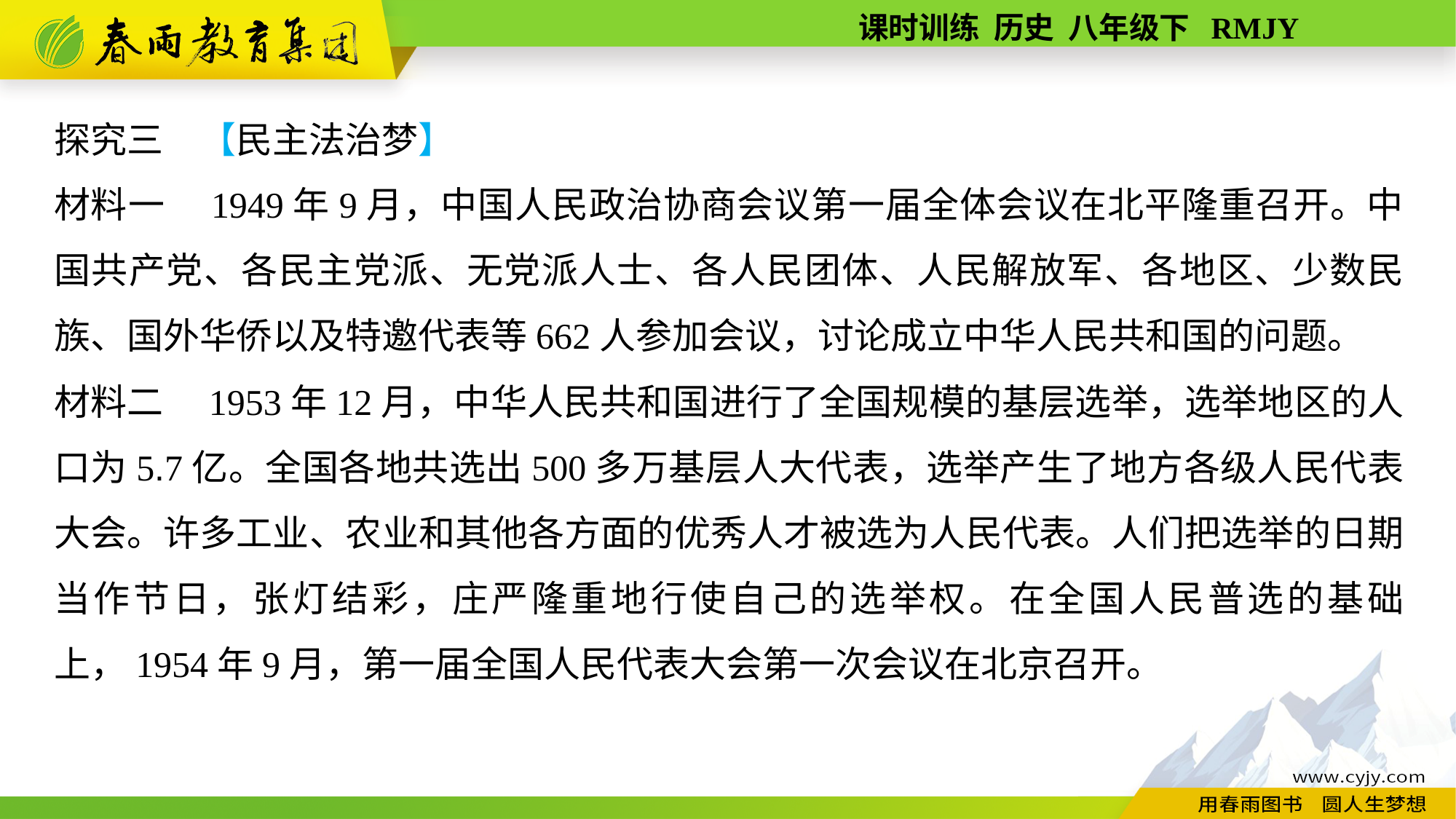

探究三　【民主法治梦】
材料一　1949年9月，中国人民政治协商会议第一届全体会议在北平隆重召开。中国共产党、各民主党派、无党派人士、各人民团体、人民解放军、各地区、少数民族、国外华侨以及特邀代表等662人参加会议，讨论成立中华人民共和国的问题。
材料二　1953年12月，中华人民共和国进行了全国规模的基层选举，选举地区的人口为5.7亿。全国各地共选出500多万基层人大代表，选举产生了地方各级人民代表大会。许多工业、农业和其他各方面的优秀人才被选为人民代表。人们把选举的日期当作节日，张灯结彩，庄严隆重地行使自己的选举权。在全国人民普选的基础上，1954年9月，第一届全国人民代表大会第一次会议在北京召开。